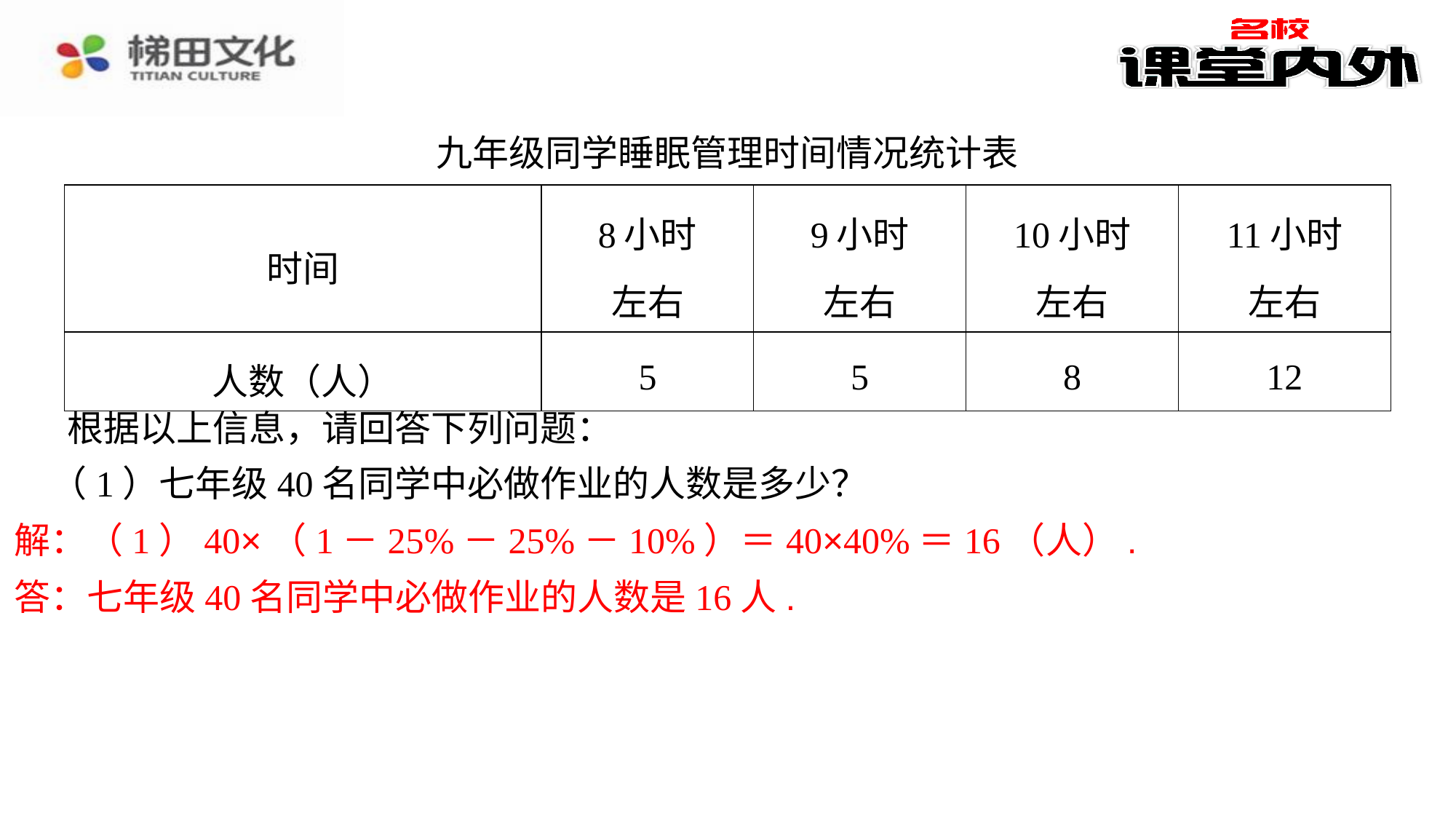

九年级同学睡眠管理时间情况统计表
| 时间 | 8小时 左右 | 9小时 左右 | 10小时 左右 | 11小时 左右 |
| --- | --- | --- | --- | --- |
| 人数（人） | 5 | 5 | 8 | 12 |
根据以上信息，请回答下列问题：
（1）七年级40名同学中必做作业的人数是多少？
解：（1）40×（1－25%－25%－10%）＝40×40%＝16（人）.
答：七年级40名同学中必做作业的人数是16人.